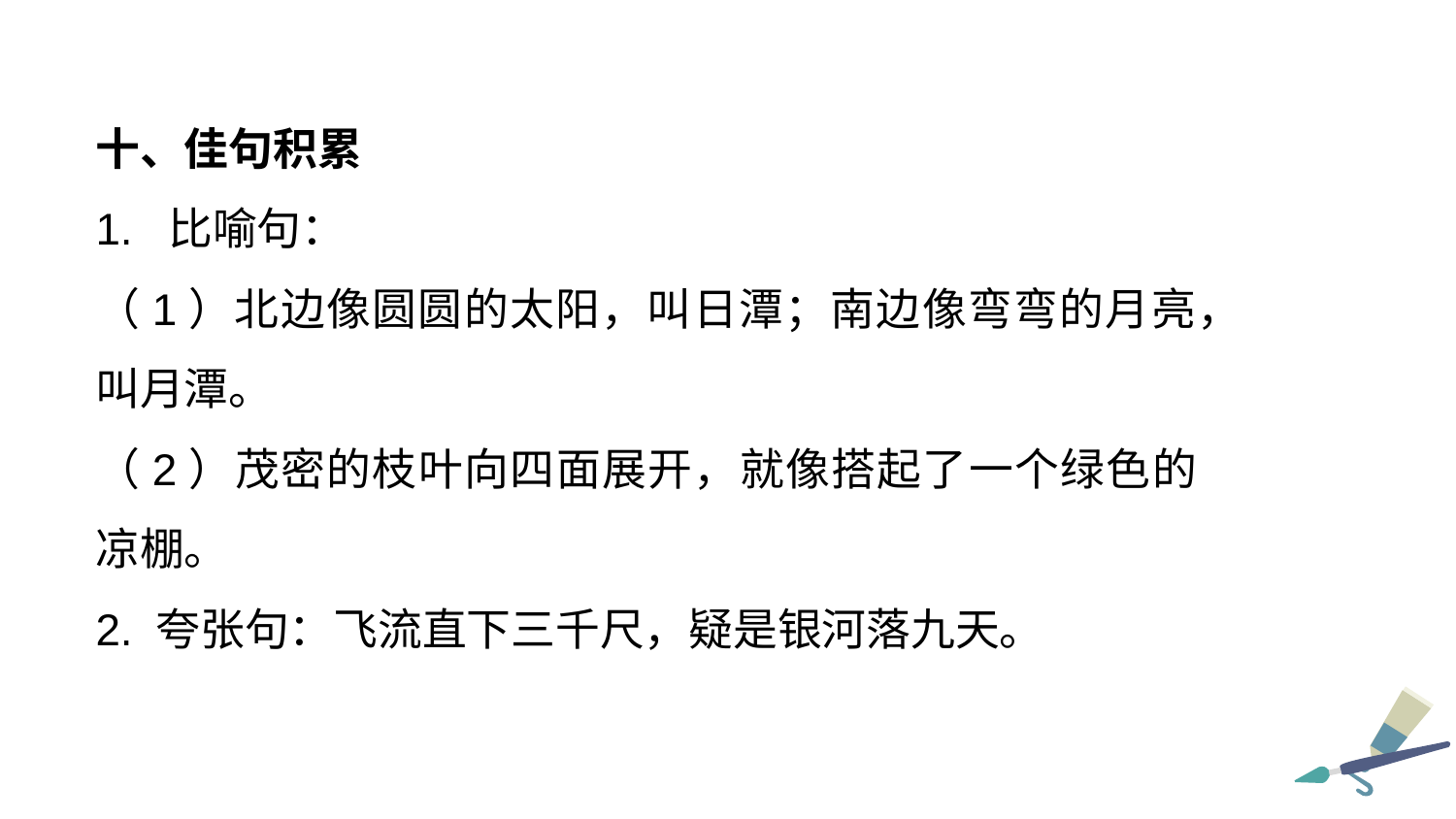

十、佳句积累
比喻句：
（1）北边像圆圆的太阳，叫日潭；南边像弯弯的月亮，叫月潭。
（2）茂密的枝叶向四面展开，就像搭起了一个绿色的凉棚。
2. 夸张句：飞流直下三千尺，疑是银河落九天。